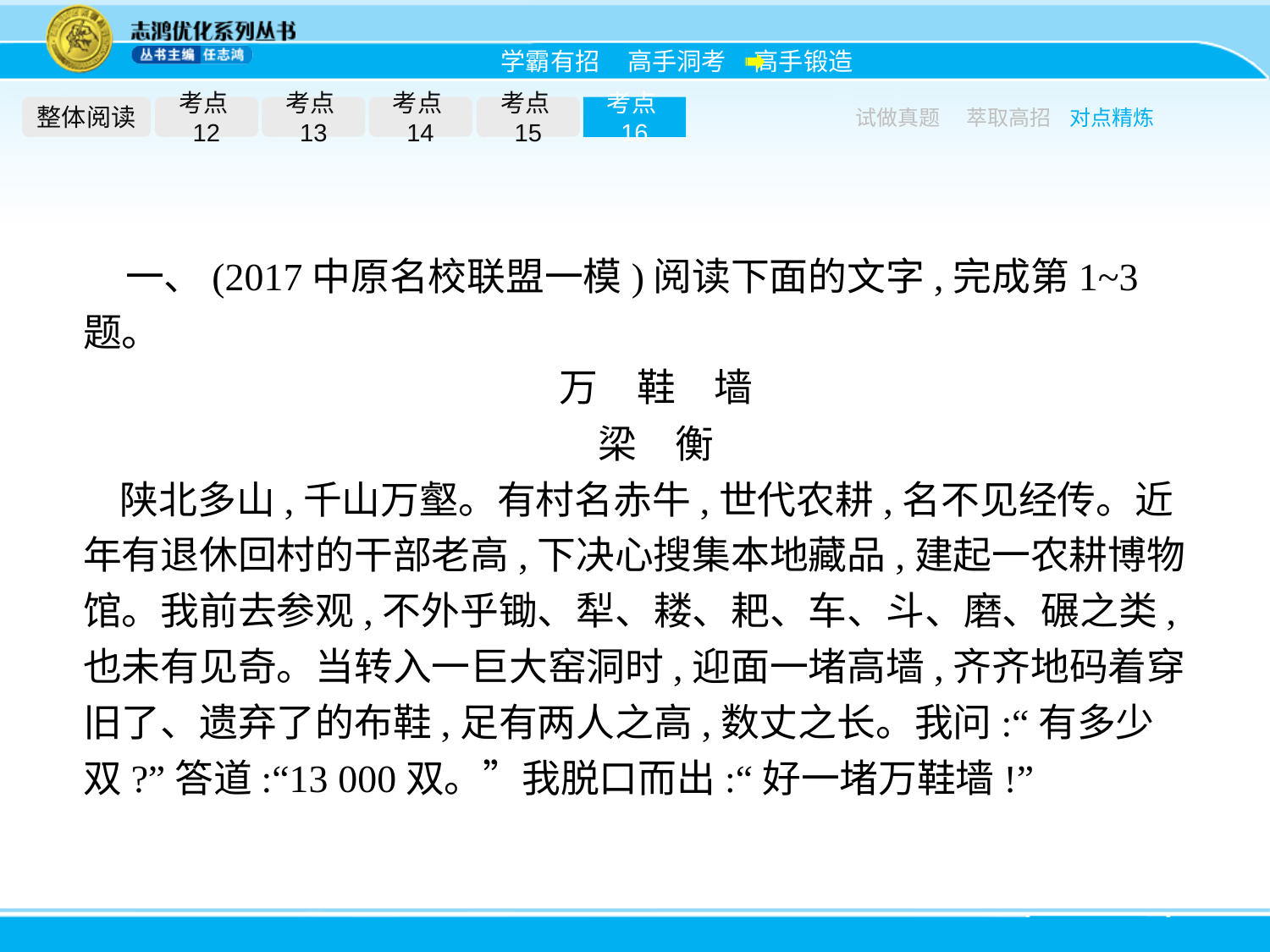

整体阅读
考点12
考点13
考点14
考点15
考点16
试做真题
萃取高招
对点精炼
一、(2017中原名校联盟一模)阅读下面的文字,完成第1~3题。
万　鞋　墙
梁　衡
陕北多山,千山万壑。有村名赤牛,世代农耕,名不见经传。近年有退休回村的干部老高,下决心搜集本地藏品,建起一农耕博物馆。我前去参观,不外乎锄、犁、耧、耙、车、斗、磨、碾之类,也未有见奇。当转入一巨大窑洞时,迎面一堵高墙,齐齐地码着穿旧了、遗弃了的布鞋,足有两人之高,数丈之长。我问:“有多少双?”答道:“13 000双。”我脱口而出:“好一堵万鞋墙!”